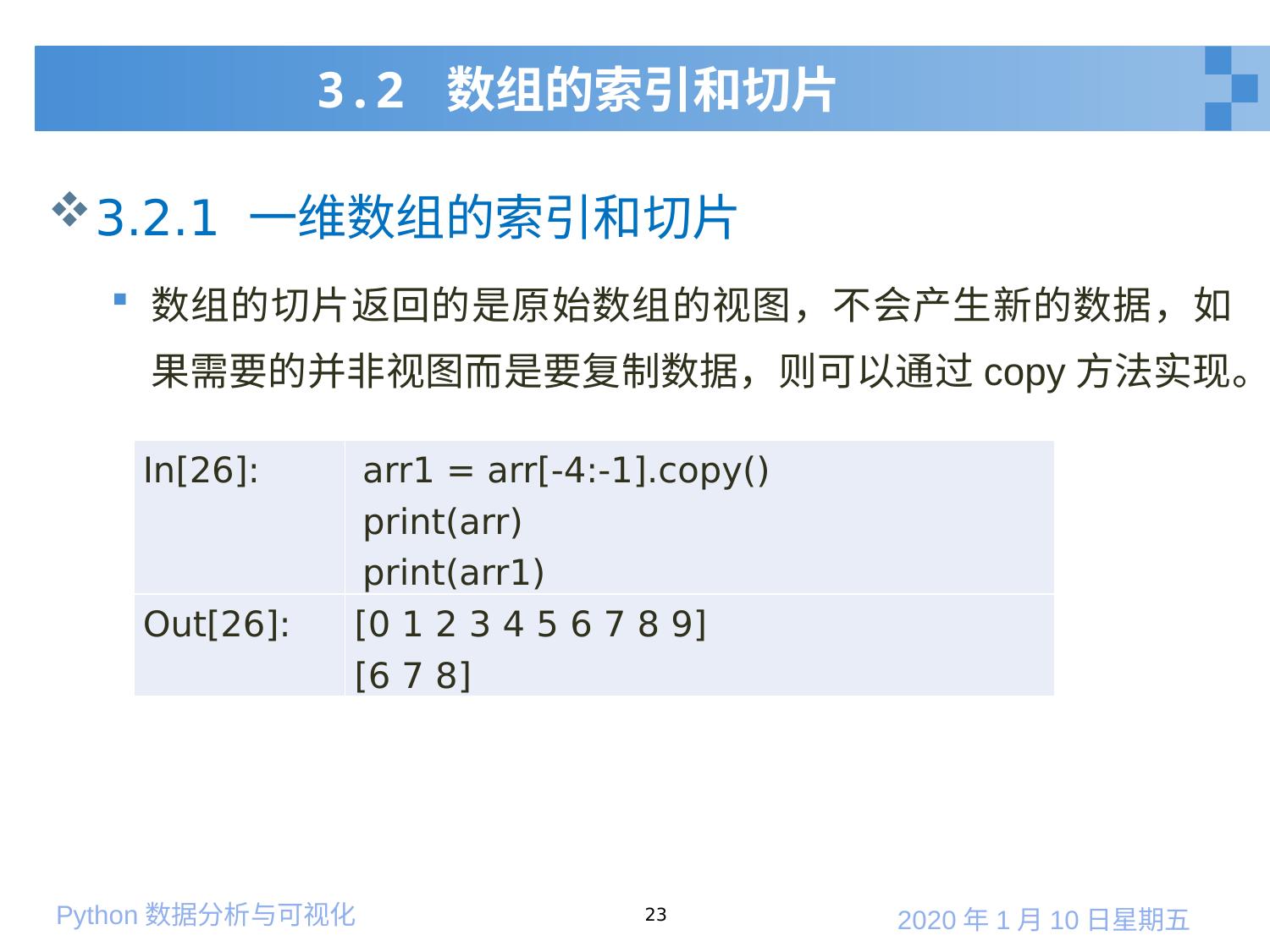

# 3.2 数组的索引和切片
3.2.1 一维数组的索引和切片
数组的切片返回的是原始数组的视图，不会产生新的数据，如果需要的并非视图而是要复制数据，则可以通过copy方法实现。
| In[26]: | arr1 = arr[-4:-1].copy() print(arr) print(arr1) |
| --- | --- |
| Out[26]: | [0 1 2 3 4 5 6 7 8 9] [6 7 8] |
23
2020年1月10日星期五